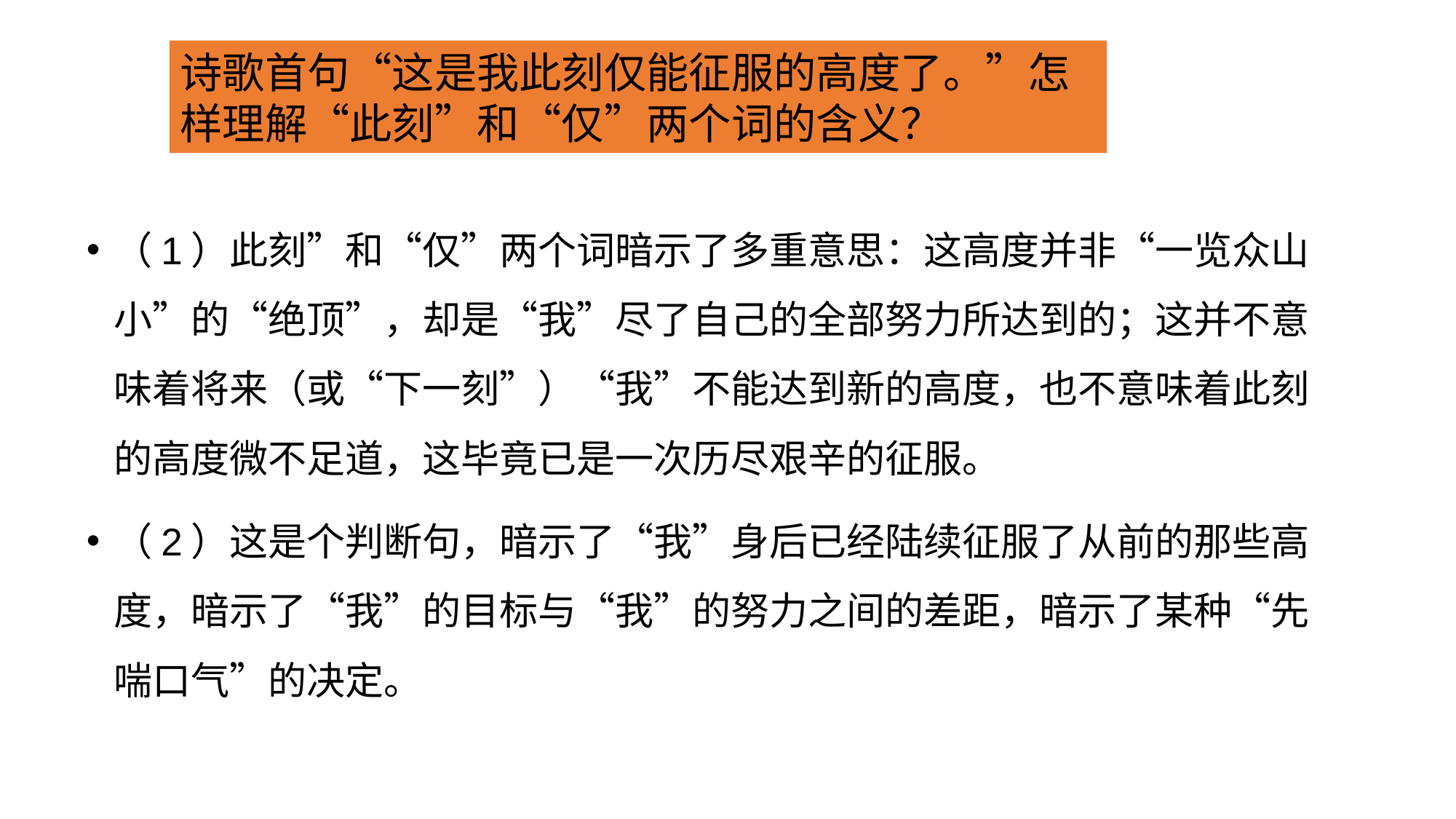

诗歌首句“这是我此刻仅能征服的高度了。”怎样理解“此刻”和“仅”两个词的含义？
（1）此刻”和“仅”两个词暗示了多重意思：这高度并非“一览众山小”的“绝顶”，却是“我”尽了自己的全部努力所达到的；这并不意味着将来（或“下一刻”）“我”不能达到新的高度，也不意味着此刻的高度微不足道，这毕竟已是一次历尽艰辛的征服。
（2）这是个判断句，暗示了“我”身后已经陆续征服了从前的那些高度，暗示了“我”的目标与“我”的努力之间的差距，暗示了某种“先喘口气”的决定。